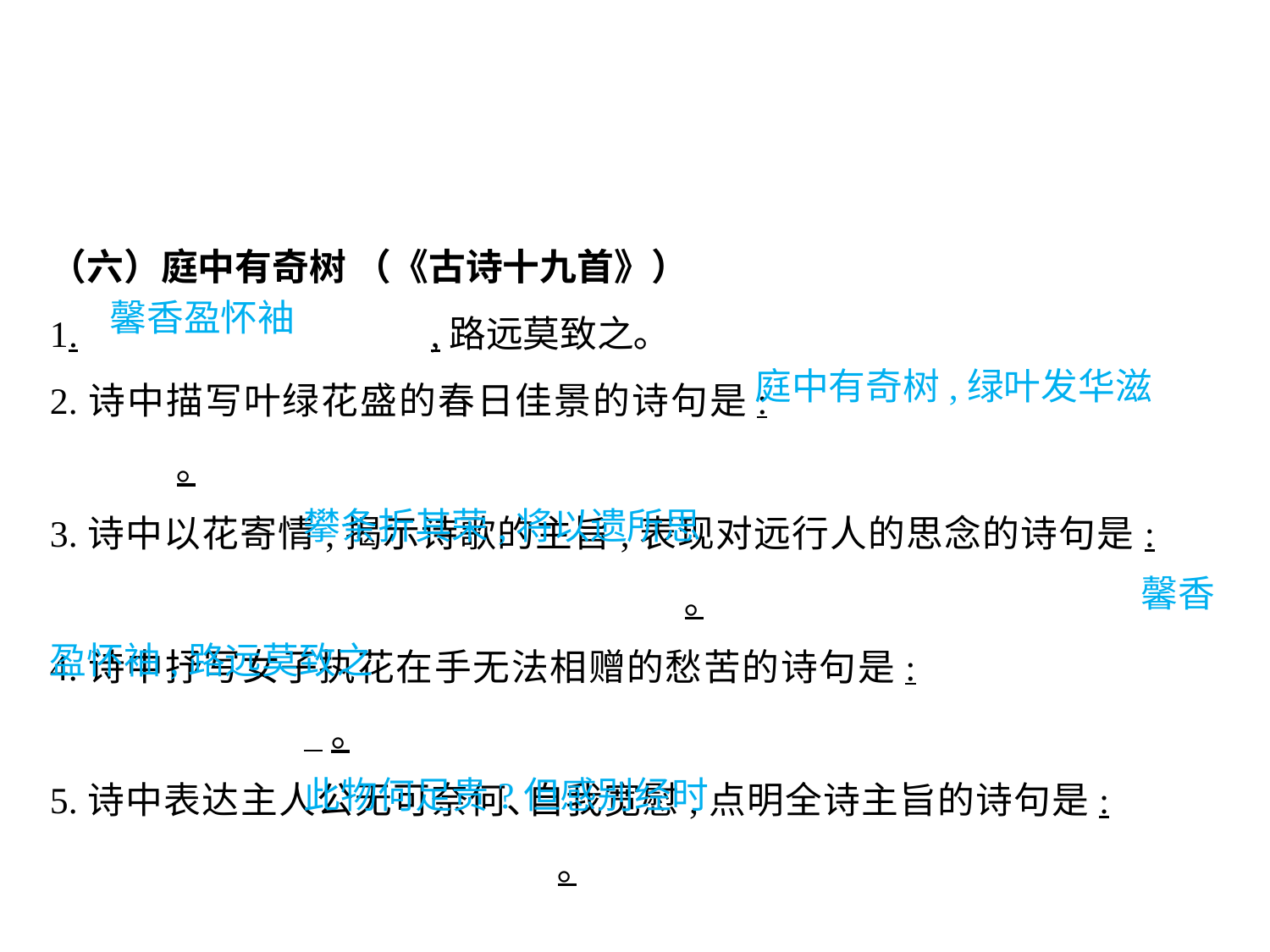

（六）庭中有奇树 （《古诗十九首》）
1.			,路远莫致之｡
2.诗中描写叶绿花盛的春日佳景的诗句是:					｡
3.诗中以花寄情,揭示诗歌的主旨,表现对远行人的思念的诗句是:						｡
4.诗中抒写女子执花在手无法相赠的愁苦的诗句是:					  ｡
5.诗中表达主人公无可奈何､自我宽慰,点明全诗主旨的诗句是:					｡
馨香盈怀袖
庭中有奇树,绿叶发华滋
											攀条折其荣,将以遗所思
								        馨香盈怀袖,路远莫致之
											此物何足贵?但感别经时